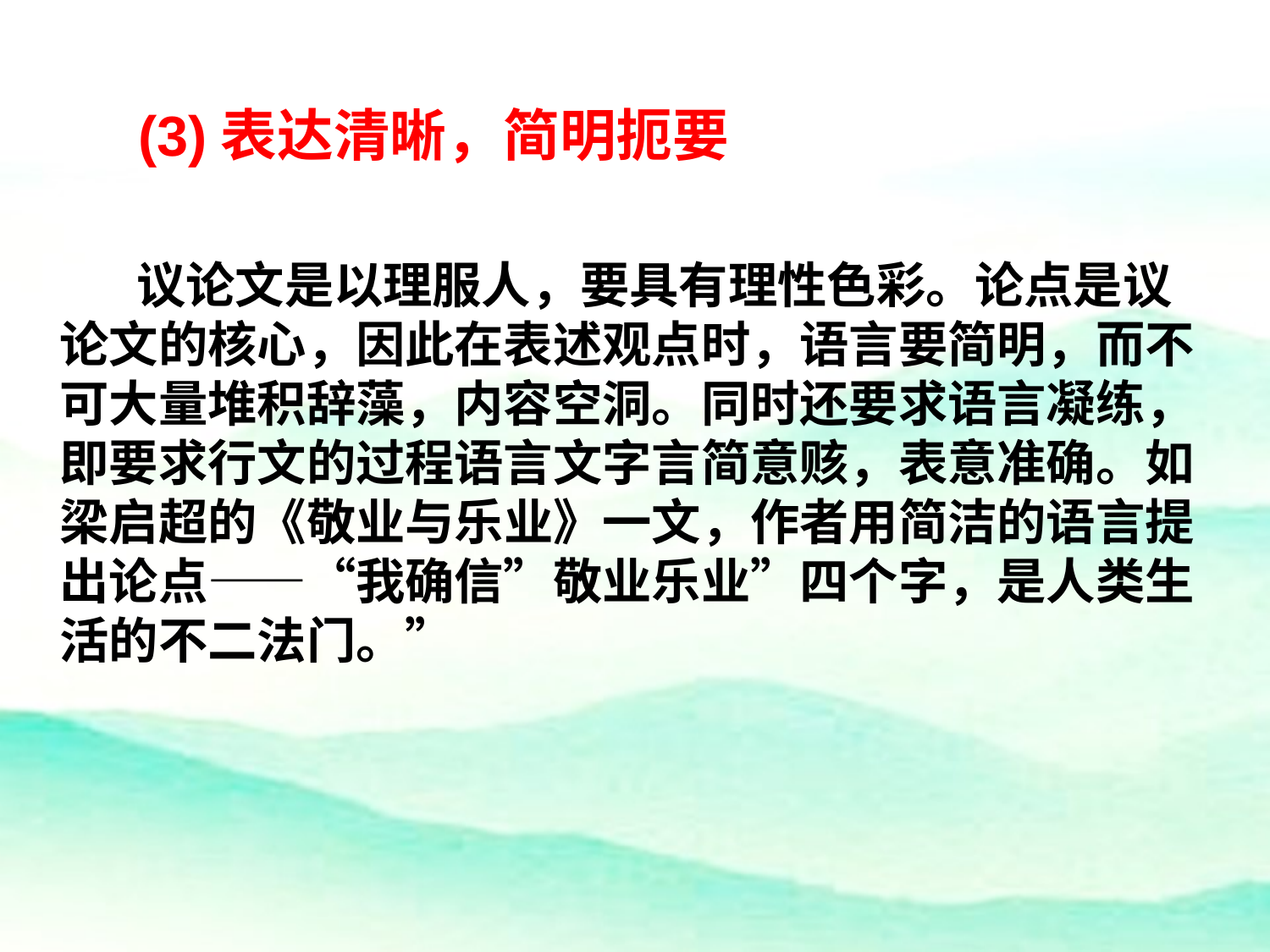

(3)表达清晰，简明扼要

  议论文是以理服人，要具有理性色彩。论点是议论文的核心，因此在表述观点时，语言要简明，而不可大量堆积辞藻，内容空洞。同时还要求语言凝练，即要求行文的过程语言文字言简意赅，表意准确。如梁启超的《敬业与乐业》一文，作者用简洁的语言提出论点——“我确信”敬业乐业”四个字，是人类生活的不二法门。”